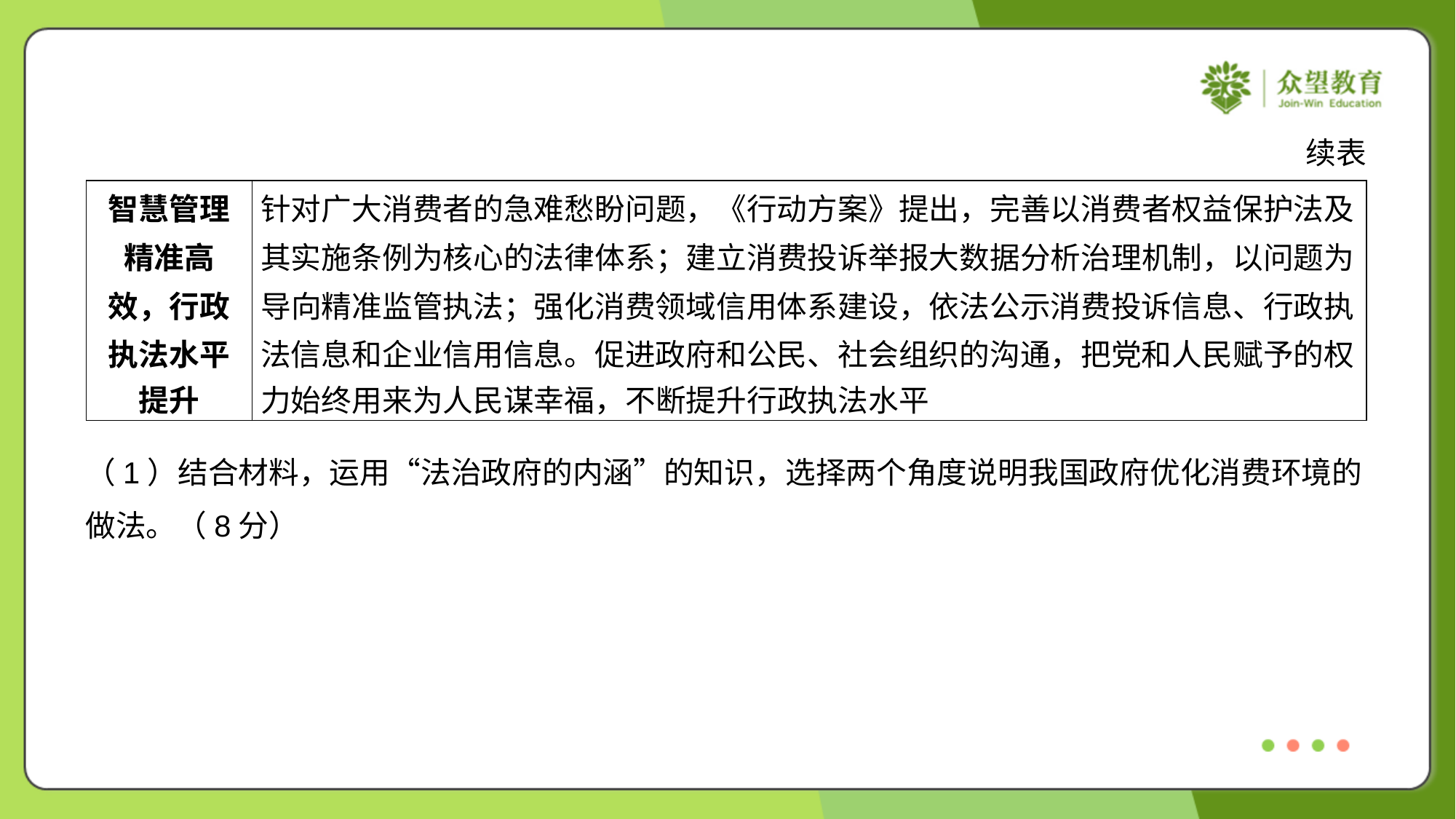

续表
| 智慧管理 精准高 效，行政 执法水平 提升 | 针对广大消费者的急难愁盼问题，《行动方案》提出，完善以消费者权益保护法及 其实施条例为核心的法律体系；建立消费投诉举报大数据分析治理机制，以问题为 导向精准监管执法；强化消费领域信用体系建设，依法公示消费投诉信息、行政执 法信息和企业信用信息。促进政府和公民、社会组织的沟通，把党和人民赋予的权 力始终用来为人民谋幸福，不断提升行政执法水平 |
| --- | --- |
（1）结合材料，运用“法治政府的内涵”的知识，选择两个角度说明我国政府优化消费环境的
做法。（8分）